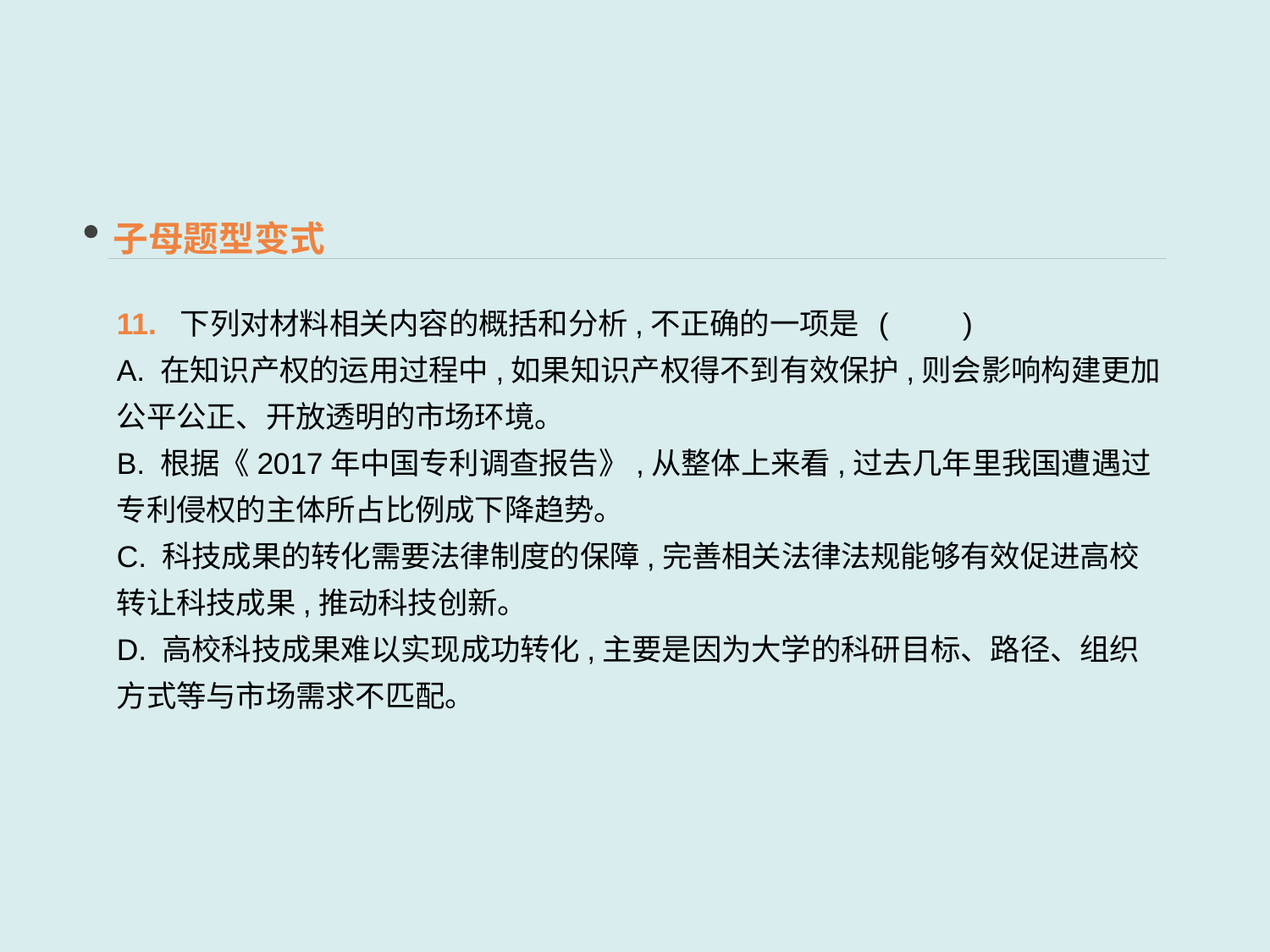

子母题型变式

11.  下列对材料相关内容的概括和分析,不正确的一项是	(　　)
A. 在知识产权的运用过程中,如果知识产权得不到有效保护,则会影响构建更加公平公正、开放透明的市场环境。
B. 根据《2017年中国专利调查报告》,从整体上来看,过去几年里我国遭遇过专利侵权的主体所占比例成下降趋势。
C. 科技成果的转化需要法律制度的保障,完善相关法律法规能够有效促进高校转让科技成果,推动科技创新。
D. 高校科技成果难以实现成功转化,主要是因为大学的科研目标、路径、组织方式等与市场需求不匹配。